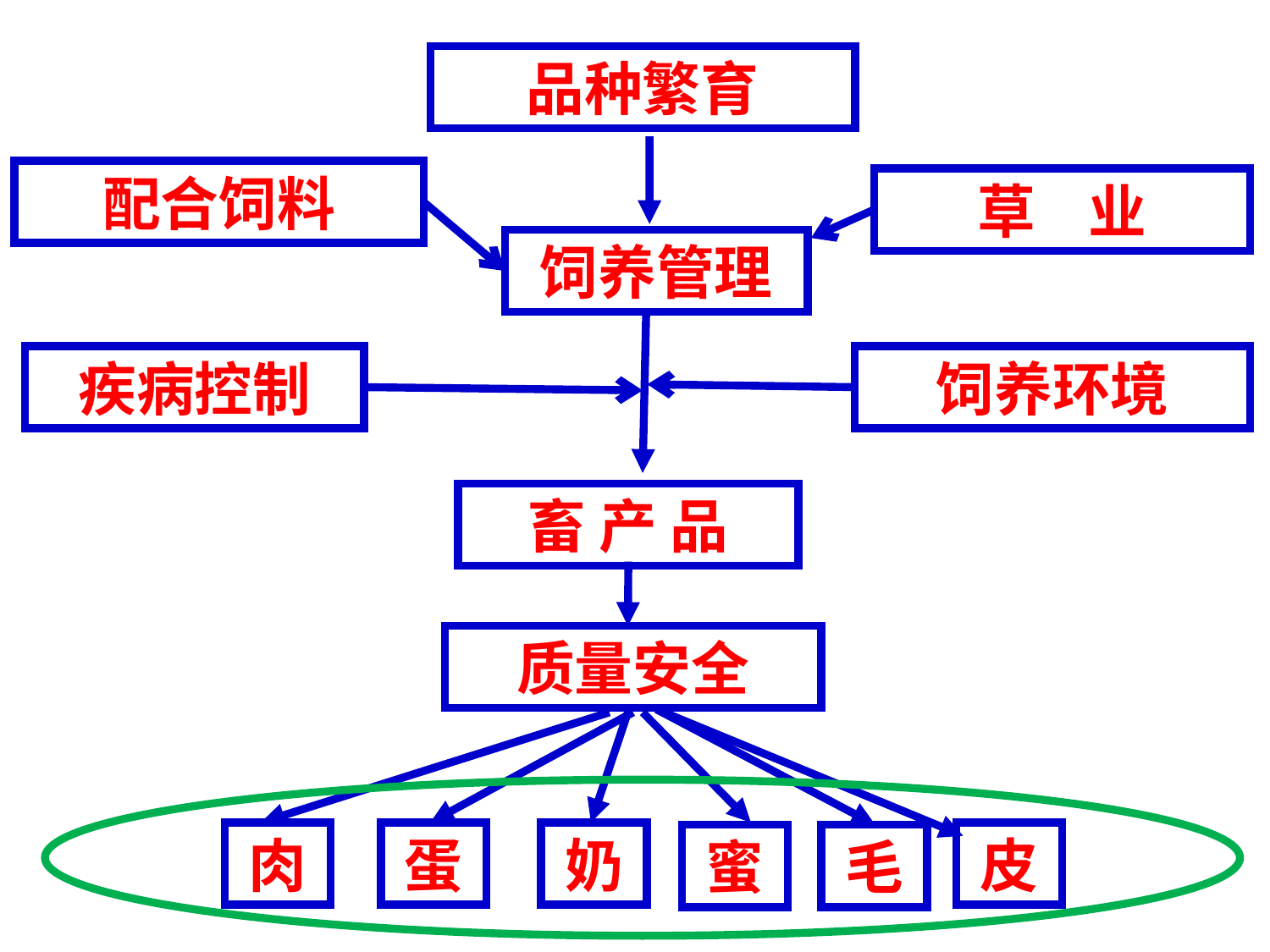

品种繁育

配合饲料
草    业
饲养管理

疾病控制
饲养环境
畜 产 品

质量安全

肉
蛋
奶
皮
蜜
毛